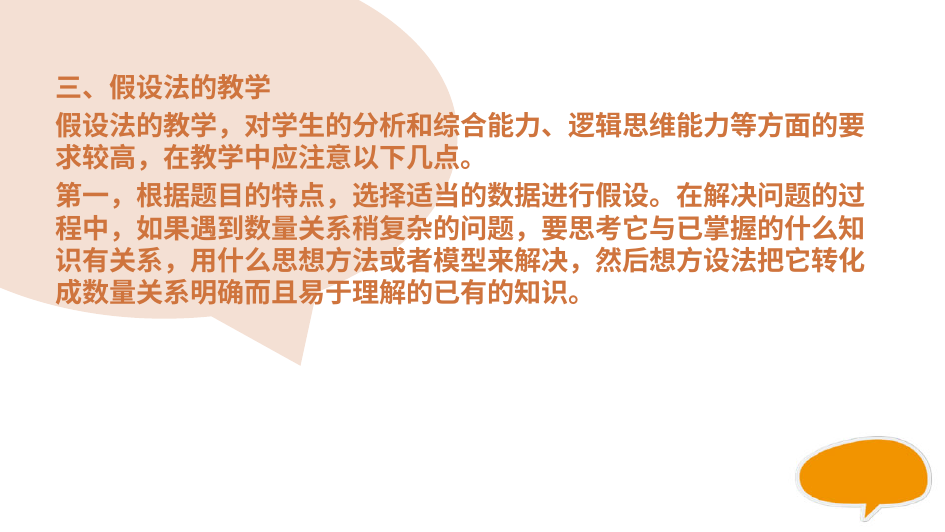

三、假设法的教学
假设法的教学，对学生的分析和综合能力、逻辑思维能力等方面的要求较高，在教学中应注意以下几点。
第一，根据题目的特点，选择适当的数据进行假设。在解决问题的过程中，如果遇到数量关系稍复杂的问题，要思考它与已掌握的什么知识有关系，用什么思想方法或者模型来解决，然后想方设法把它转化成数量关系明确而且易于理解的已有的知识。